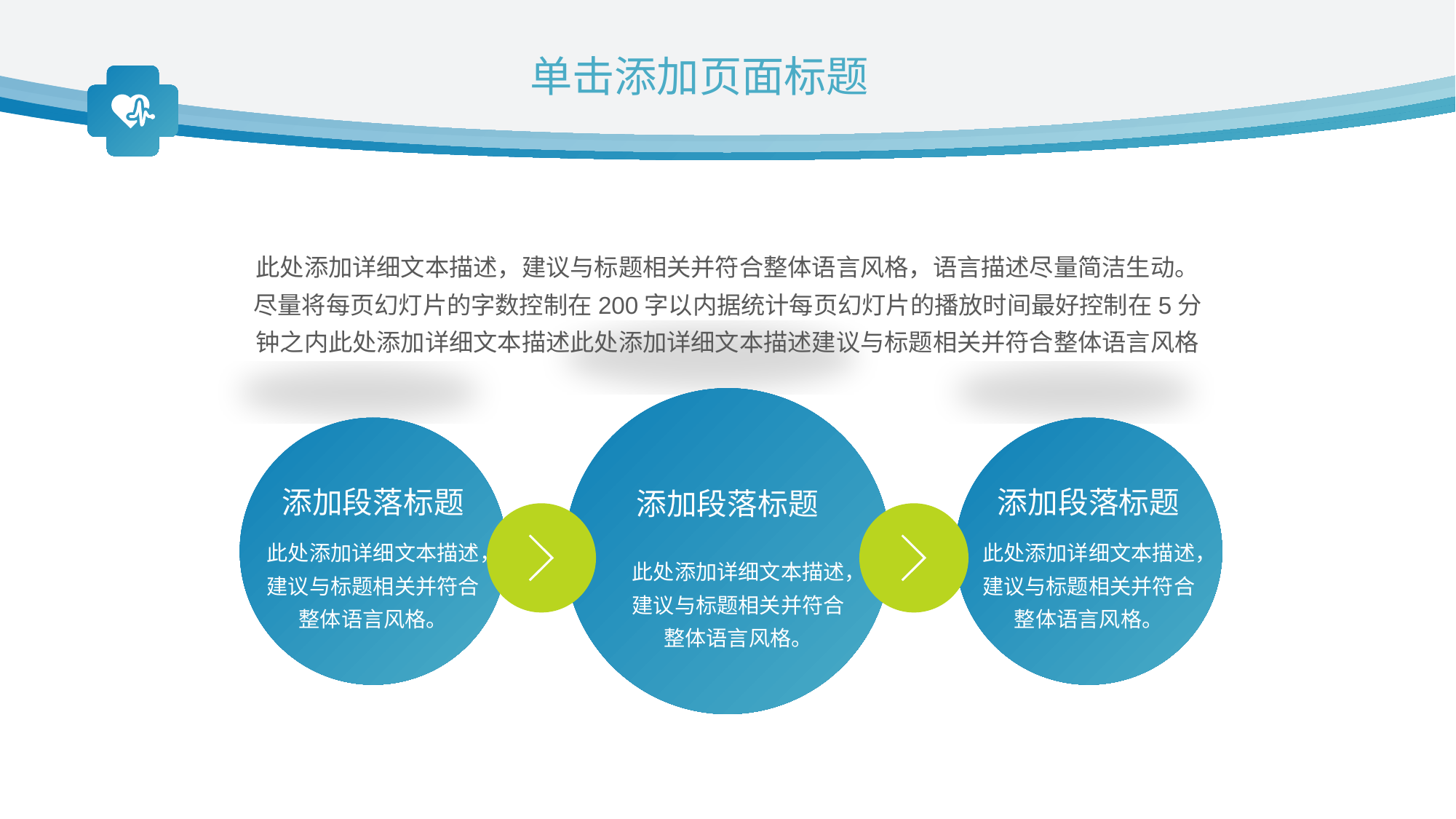

单击添加页面标题

此处添加详细文本描述，建议与标题相关并符合整体语言风格，语言描述尽量简洁生动。尽量将每页幻灯片的字数控制在200字以内据统计每页幻灯片的播放时间最好控制在5分钟之内此处添加详细文本描述此处添加详细文本描述建议与标题相关并符合整体语言风格

添加段落标题
添加段落标题
添加段落标题

此处添加详细文本描述，建议与标题相关并符合整体语言风格。
此处添加详细文本描述，建议与标题相关并符合整体语言风格。

此处添加详细文本描述，建议与标题相关并符合整体语言风格。